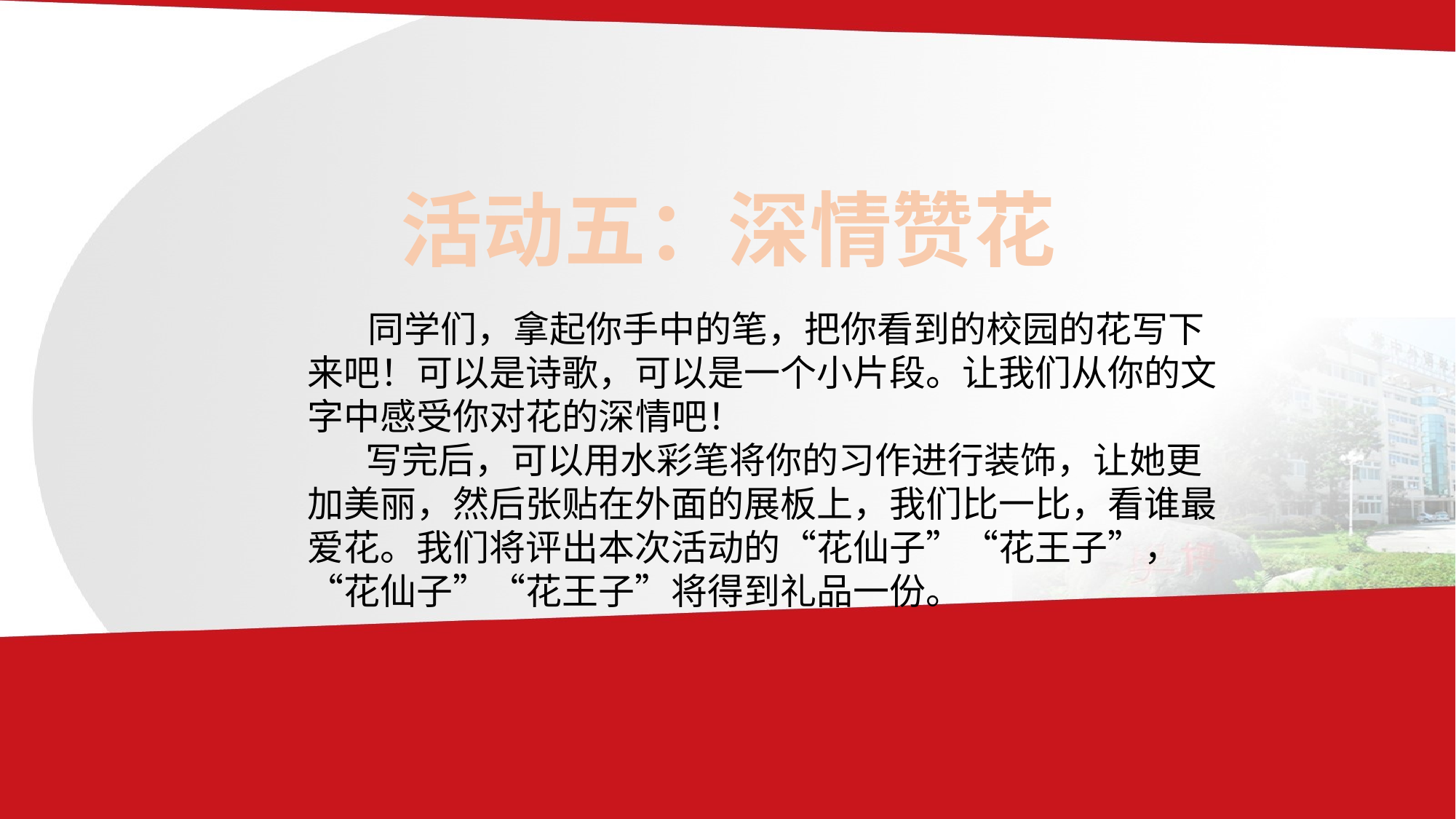

#
活动五：深情赞花

        同学们，拿起你手中的笔，把你看到的校园的花写下来吧！可以是诗歌，可以是一个小片段。让我们从你的文字中感受你对花的深情吧！
      写完后，可以用水彩笔将你的习作进行装饰，让她更加美丽，然后张贴在外面的展板上，我们比一比，看谁最爱花。我们将评出本次活动的“花仙子”“花王子”，“花仙子”“花王子”将得到礼品一份。